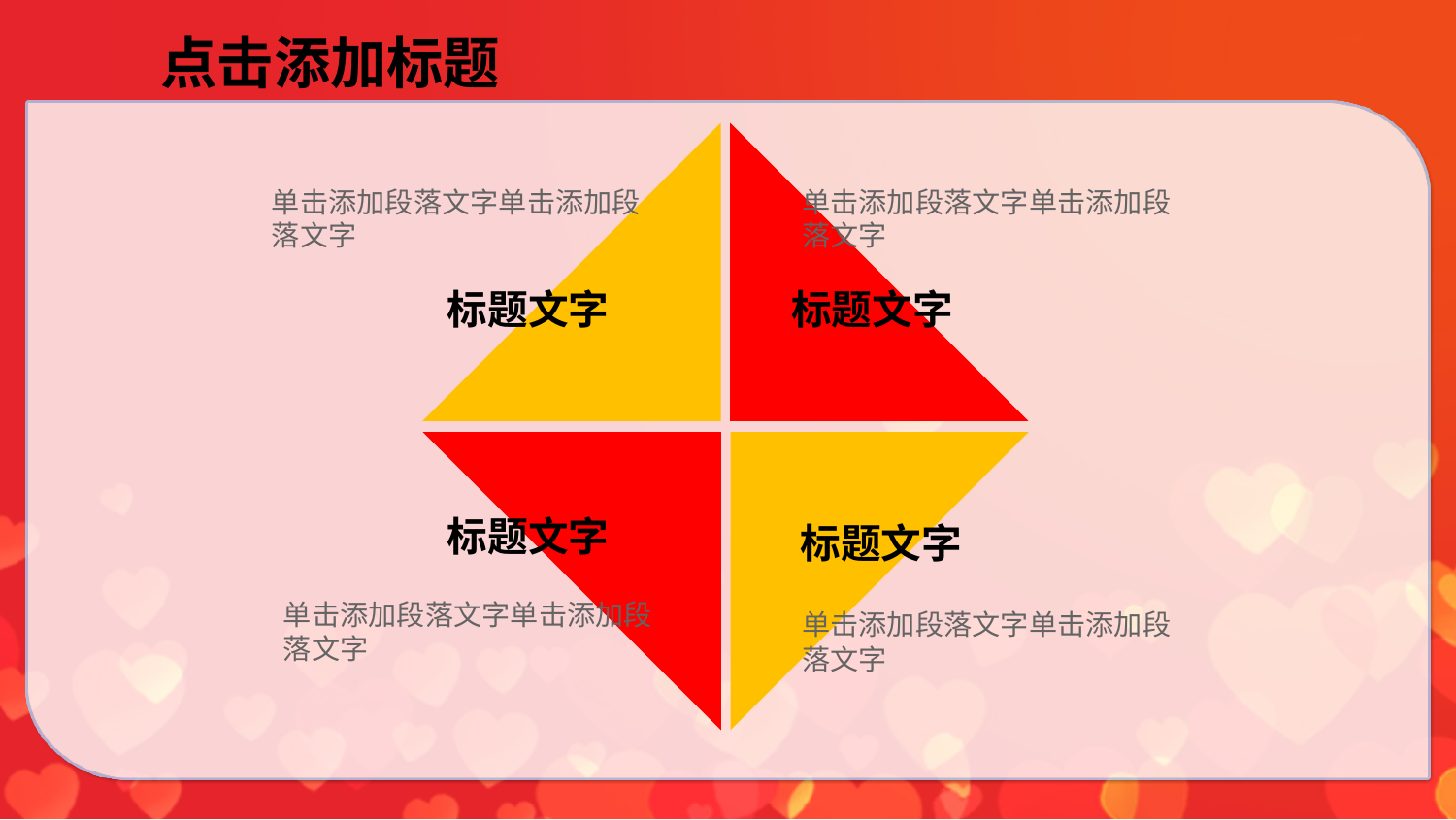

点击添加标题

单击添加段落文字单击添加段落文字
单击添加段落文字单击添加段落文字
标题文字
标题文字

标题文字
标题文字
单击添加段落文字单击添加段落文字
单击添加段落文字单击添加段落文字